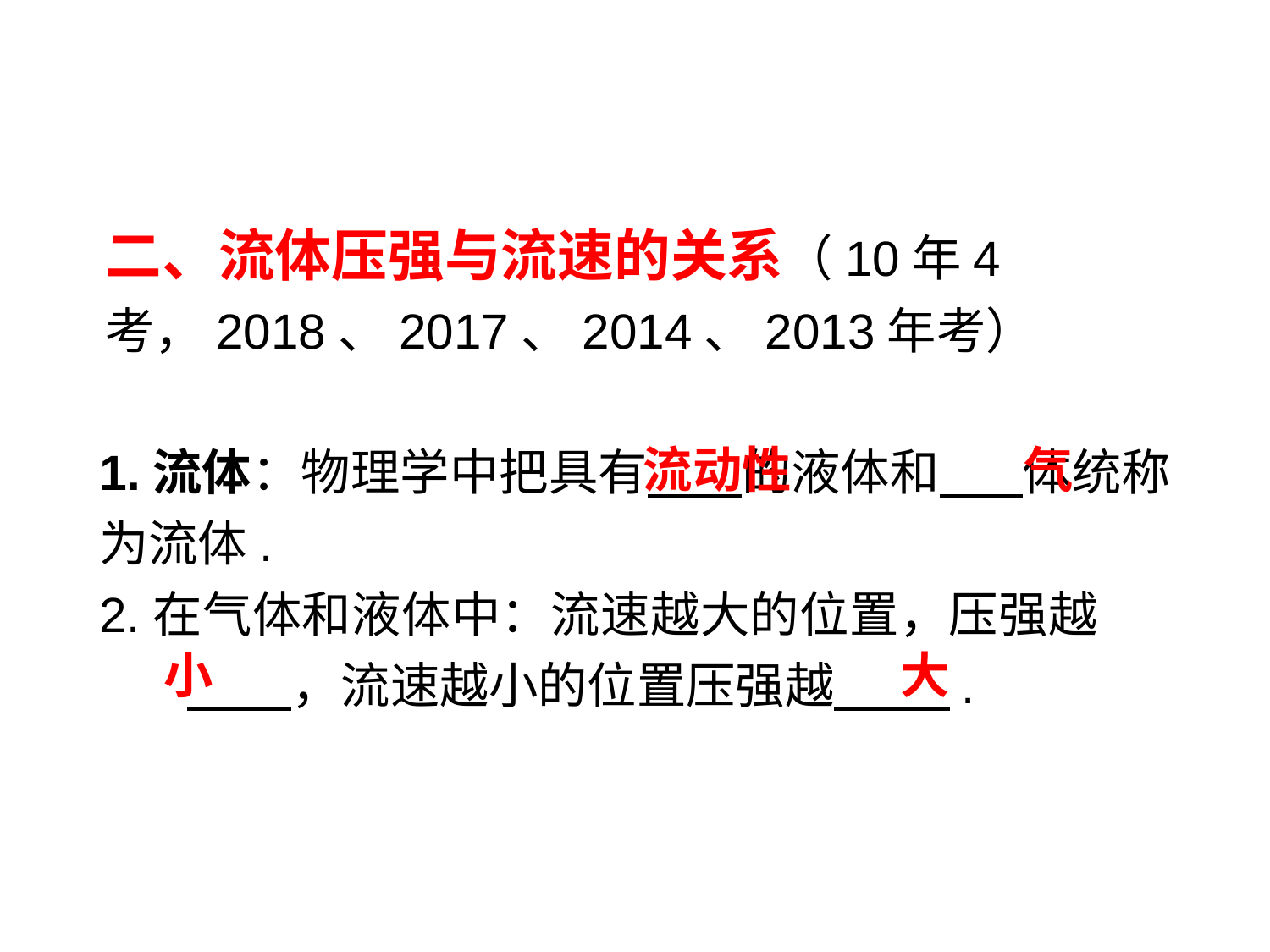

二、流体压强与流速的关系（10年4考，2018、2017、2014、2013年考）
流动性
气
1.流体：物理学中把具有　    的液体和　   体统称为流体.
2.在气体和液体中：流速越大的位置，压强越　           　     ，流速越小的位置压强越　      .
小
 大